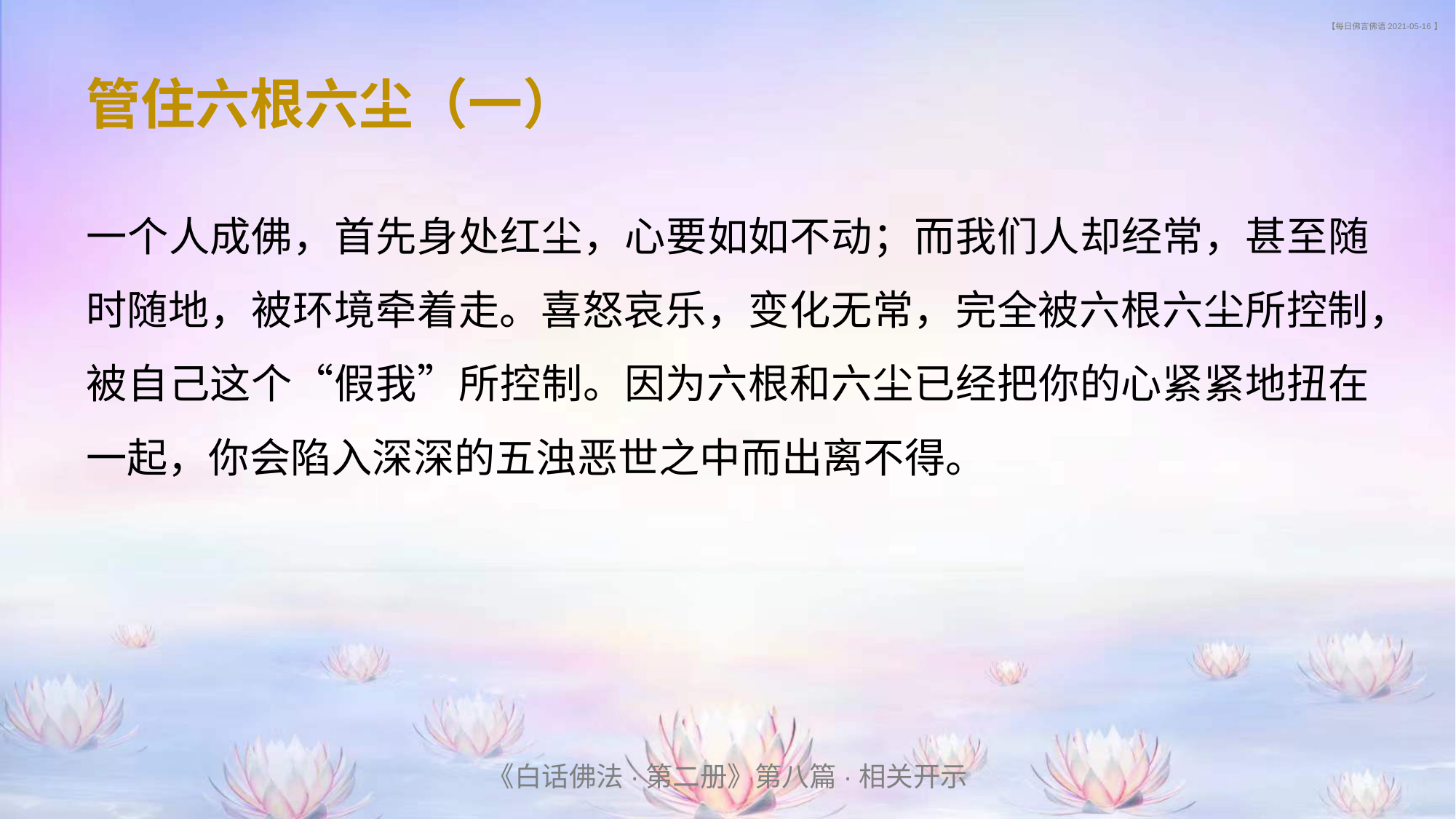

# 【每日佛言佛语 2021-05-16 】
管住六根六尘（一）
一个人成佛，首先身处红尘，心要如如不动；而我们人却经常，甚至随时随地，被环境牵着走。喜怒哀乐，变化无常，完全被六根六尘所控制，被自己这个“假我”所控制。因为六根和六尘已经把你的心紧紧地扭在一起，你会陷入深深的五浊恶世之中而出离不得。

《白话佛法·第二册》第八篇·相关开示